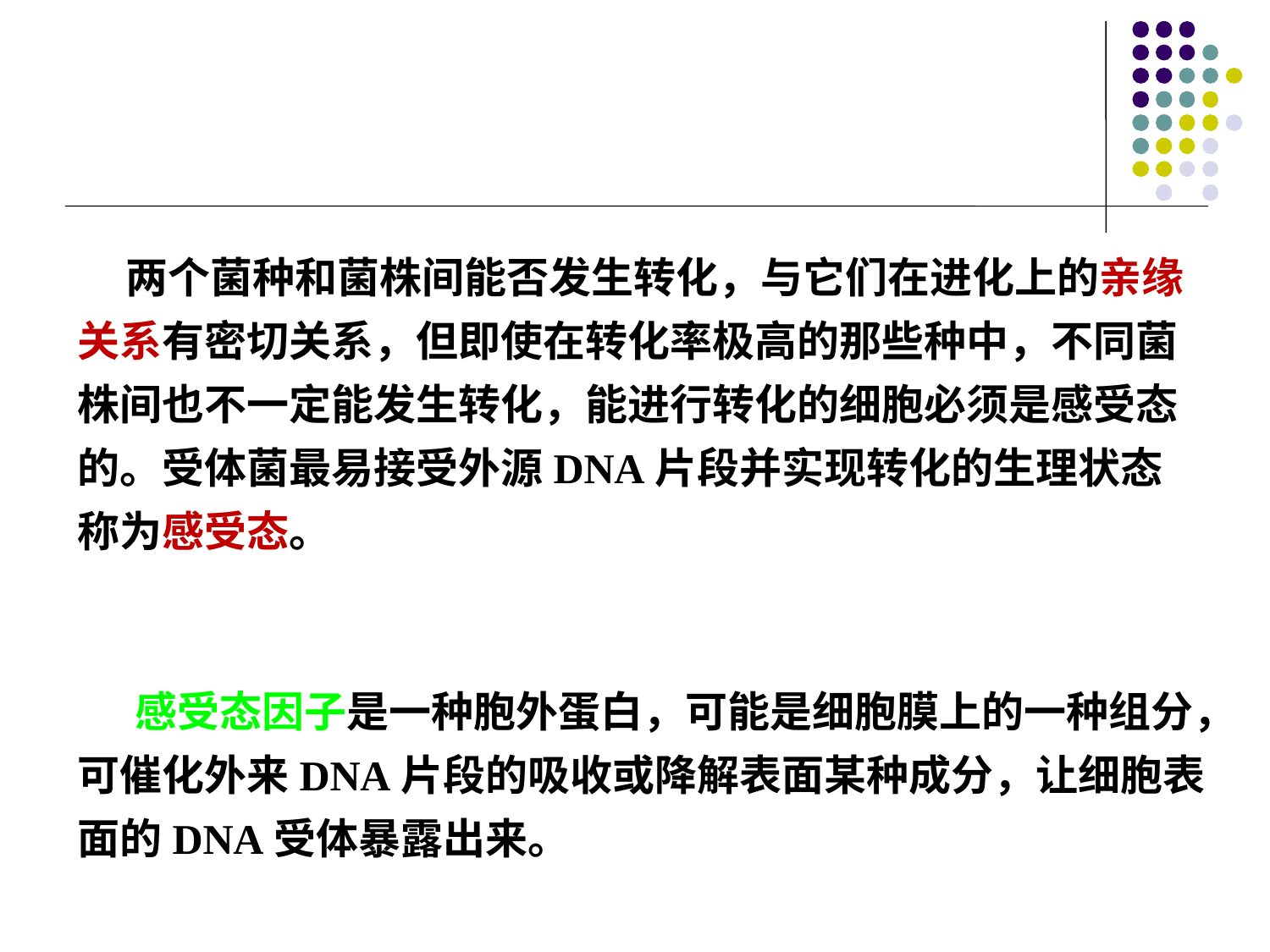

两个菌种和菌株间能否发生转化，与它们在进化上的亲缘关系有密切关系，但即使在转化率极高的那些种中，不同菌株间也不一定能发生转化，能进行转化的细胞必须是感受态的。受体菌最易接受外源DNA片段并实现转化的生理状态称为感受态。
     感受态因子是一种胞外蛋白，可能是细胞膜上的一种组分，可催化外来DNA片段的吸收或降解表面某种成分，让细胞表面的DNA受体暴露出来。